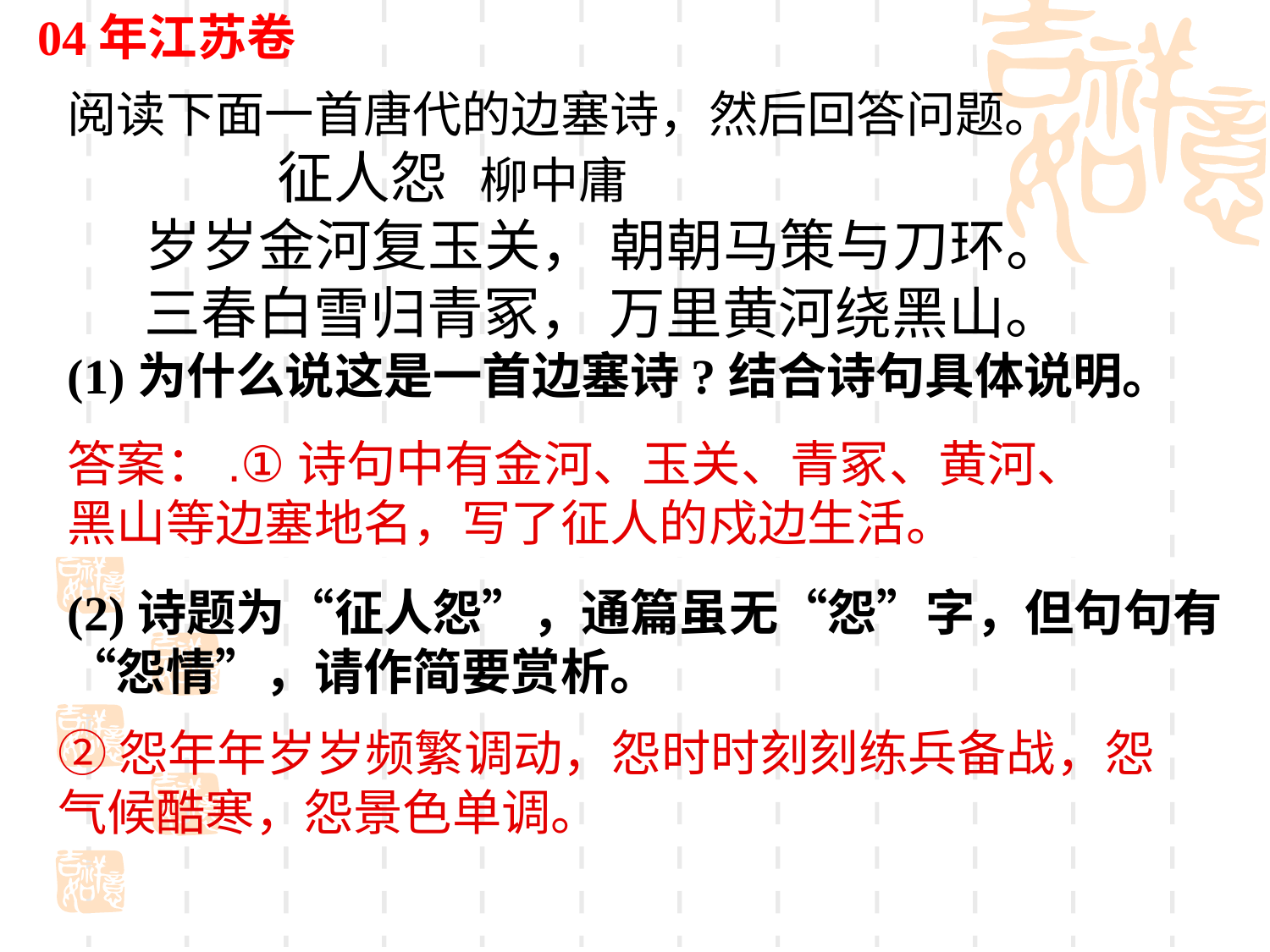

04年江苏卷
阅读下面一首唐代的边塞诗，然后回答问题。
                  征人怨   柳中庸
      岁岁金河复玉关， 朝朝马策与刀环。
     三春白雪归青冢， 万里黄河绕黑山。
(1)为什么说这是一首边塞诗?结合诗句具体说明。

(2)诗题为“征人怨”，通篇虽无“怨”字，但句句有“怨情”，请作简要赏析。
答案：.①诗句中有金河、玉关、青冢、黄河、黑山等边塞地名，写了征人的戍边生活。
②怨年年岁岁频繁调动，怨时时刻刻练兵备战，怨气候酷寒，怨景色单调。